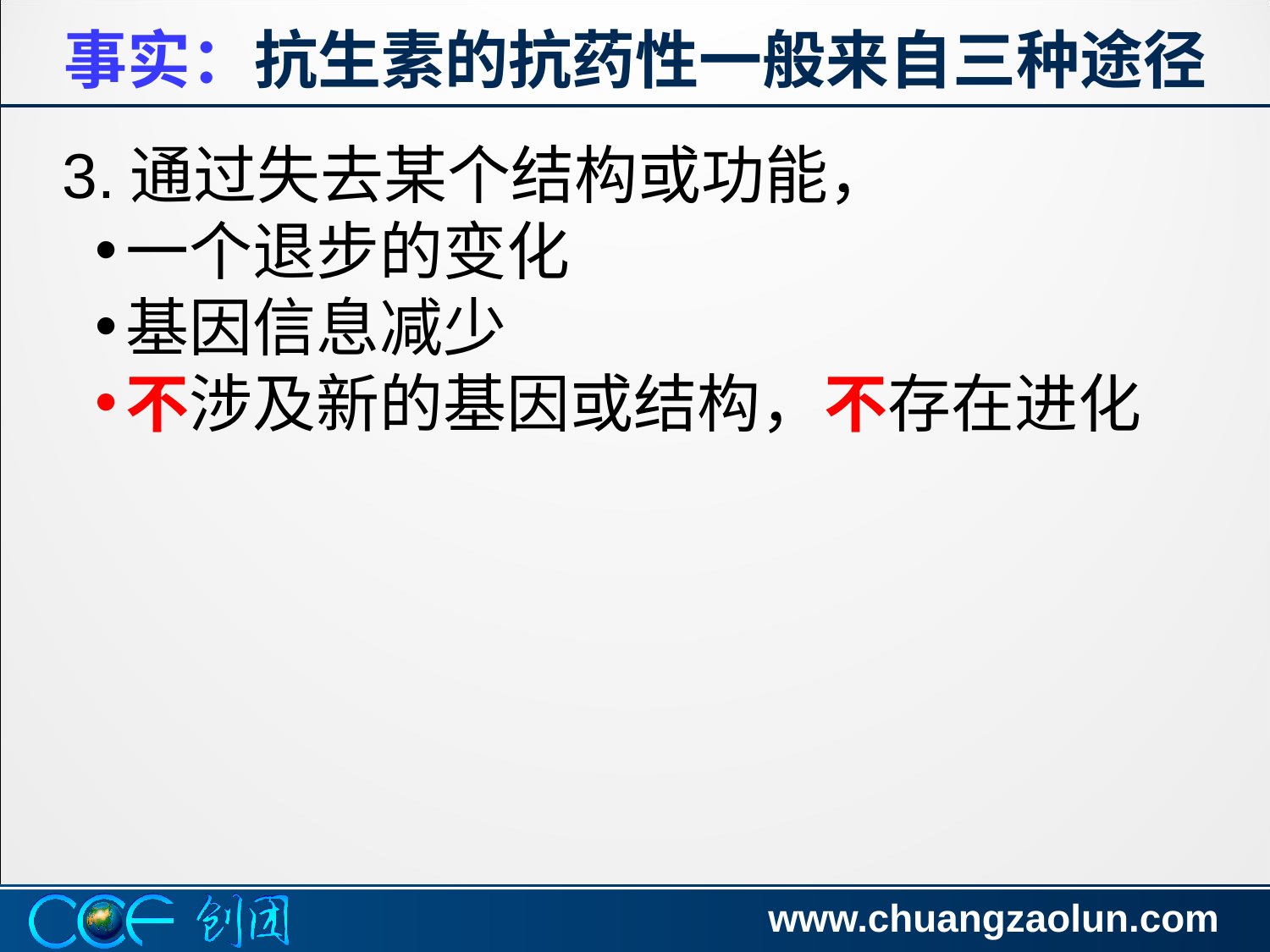

# Antibiotic resistance generally comes from one of three sources:
事实：抗生素的抗药性一般来自三种途径
3.通过失去某个结构或功能，
一个退步的变化
基因信息减少
不涉及新的基因或结构，不存在进化